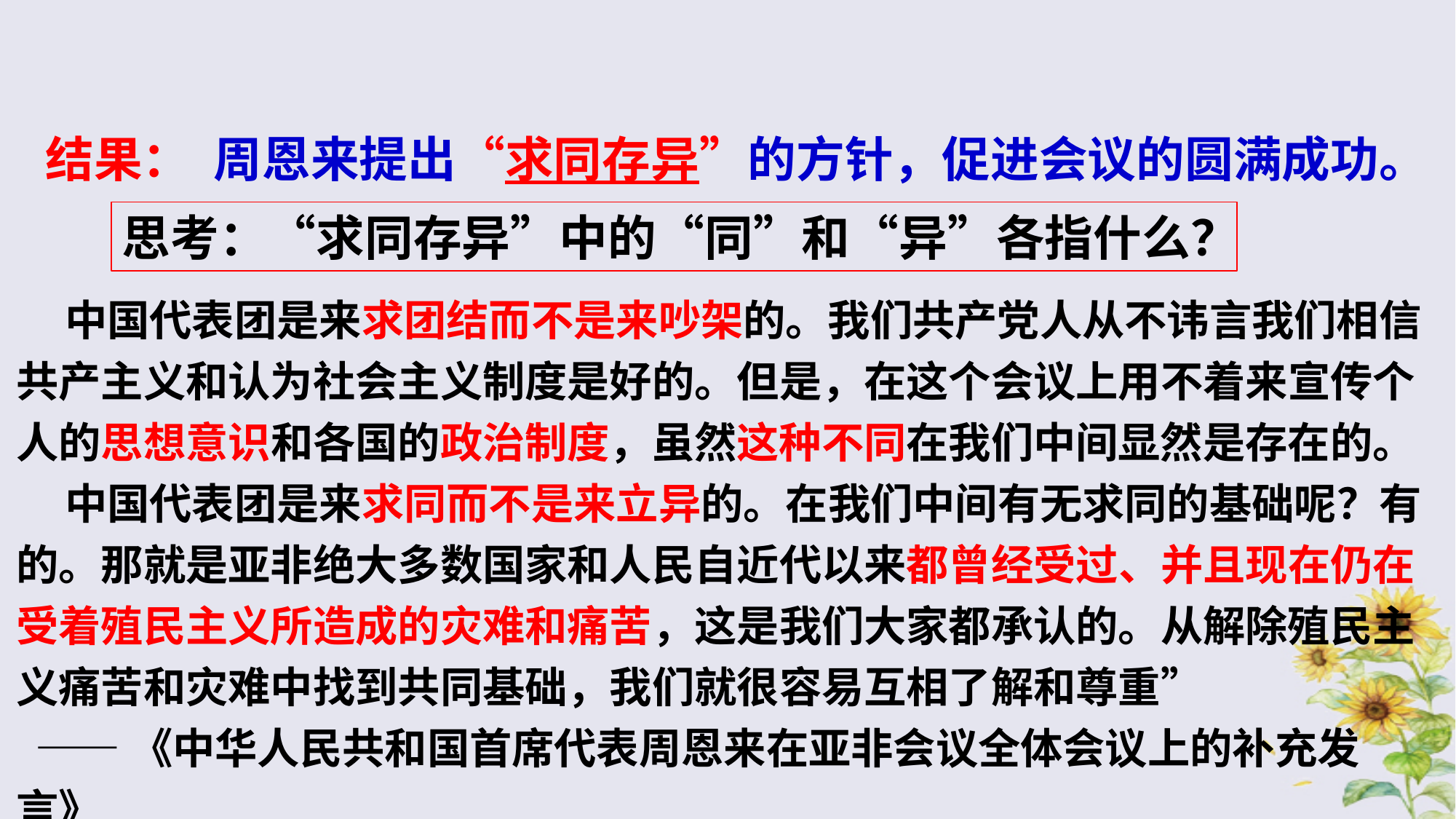

结果：
周恩来提出“求同存异”的方针，促进会议的圆满成功。
思考：“求同存异”中的“同”和“异”各指什么？
    中国代表团是来求团结而不是来吵架的。我们共产党人从不讳言我们相信共产主义和认为社会主义制度是好的。但是，在这个会议上用不着来宣传个人的思想意识和各国的政治制度，虽然这种不同在我们中间显然是存在的。
    中国代表团是来求同而不是来立异的。在我们中间有无求同的基础呢？有的。那就是亚非绝大多数国家和人民自近代以来都曾经受过、并且现在仍在受着殖民主义所造成的灾难和痛苦，这是我们大家都承认的。从解除殖民主义痛苦和灾难中找到共同基础，我们就很容易互相了解和尊重”
  ——《中华人民共和国首席代表周恩来在亚非会议全体会议上的补充发言》